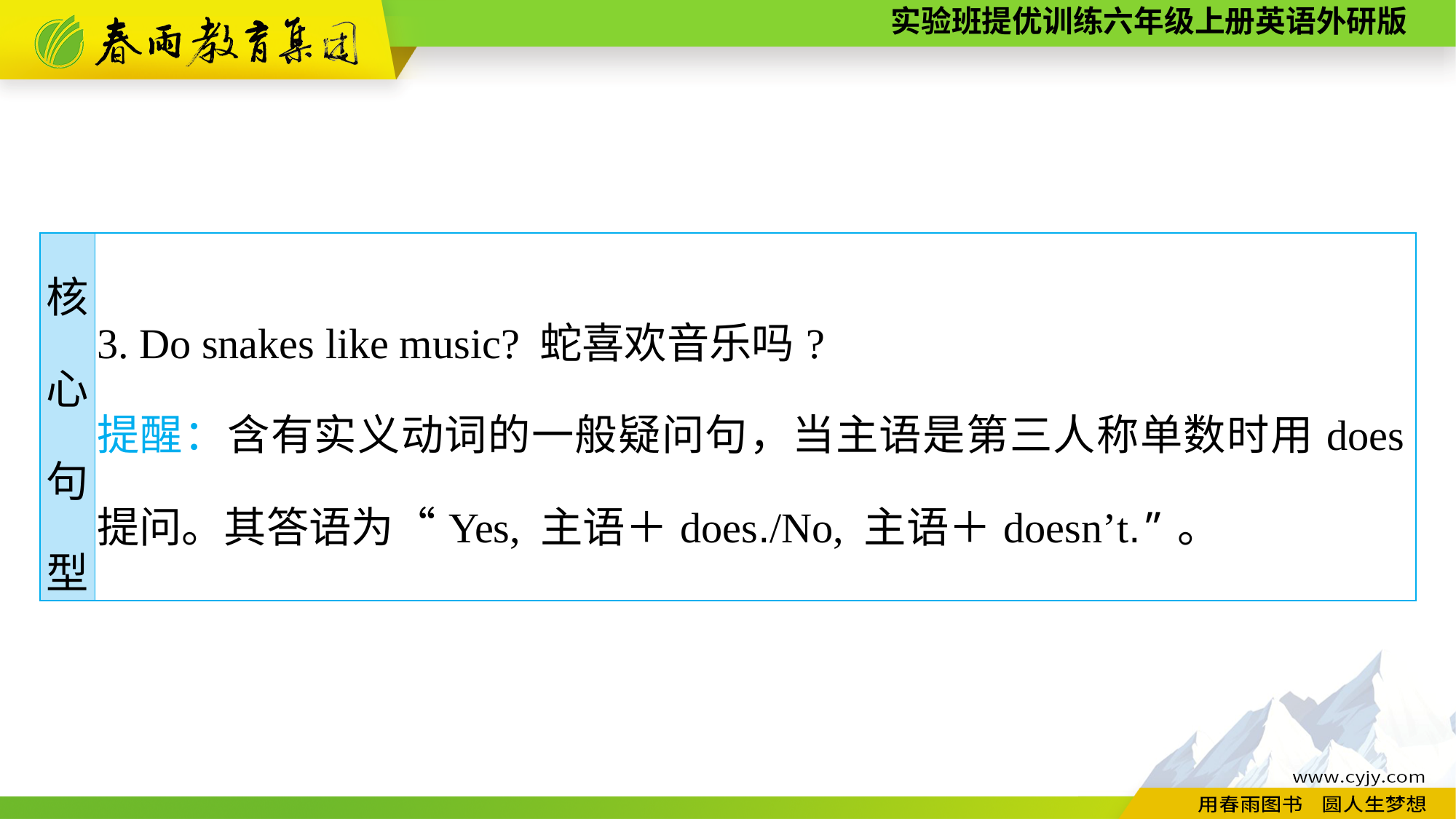

| 核 心 句 型 | 3. Do snakes like music? 蛇喜欢音乐吗? 提醒：含有实义动词的一般疑问句，当主语是第三人称单数时用does提问。其答语为“Yes, 主语＋does./No, 主语＋doesn’t.”。 |
| --- | --- |